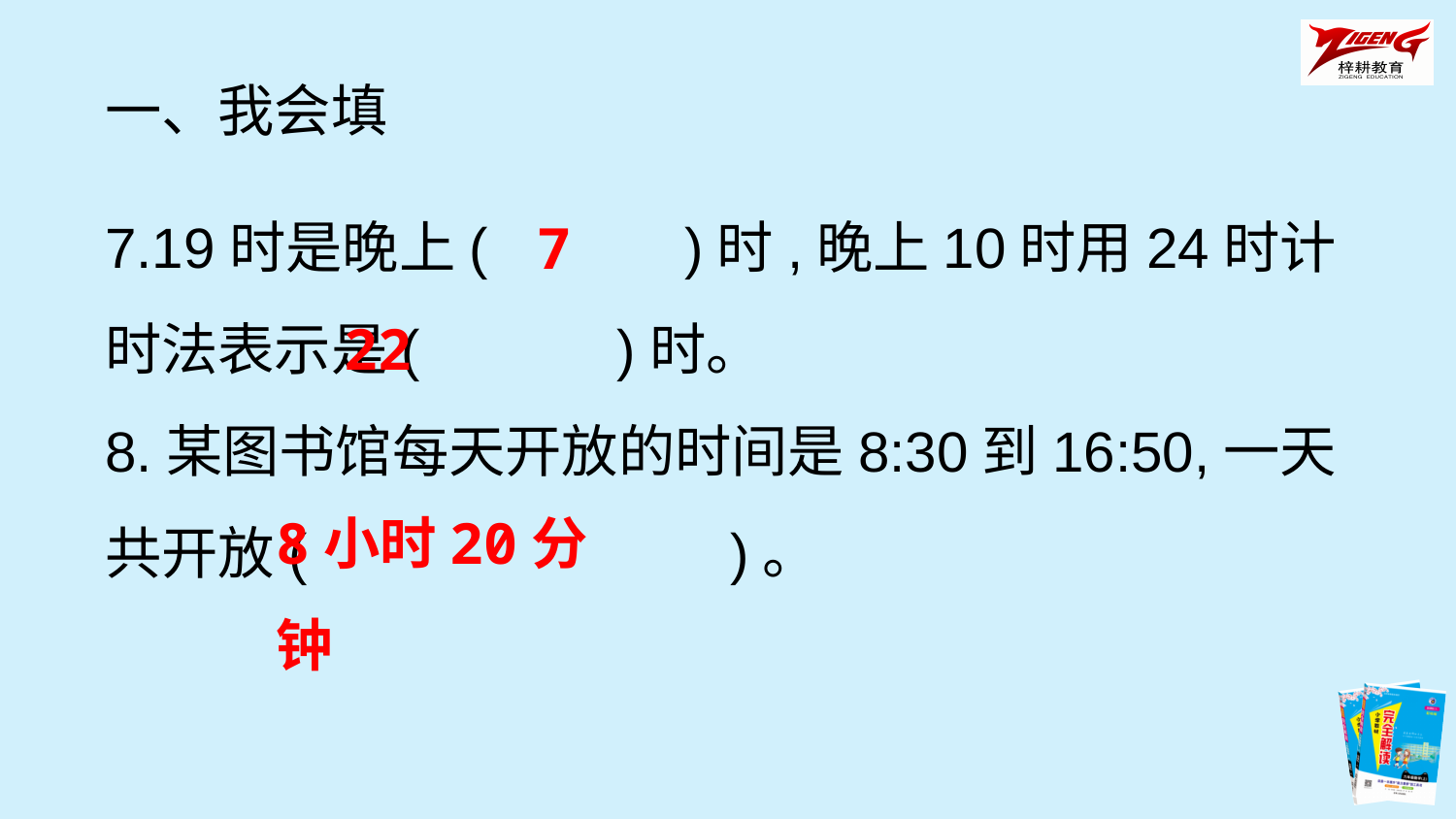

一、我会填
7.19时是晚上(　　　)时,晚上10时用24时计时法表示是(　　　)时。
8.某图书馆每天开放的时间是8:30到16:50,一天共开放(　　　　　　　)。
7
22
8小时20分钟